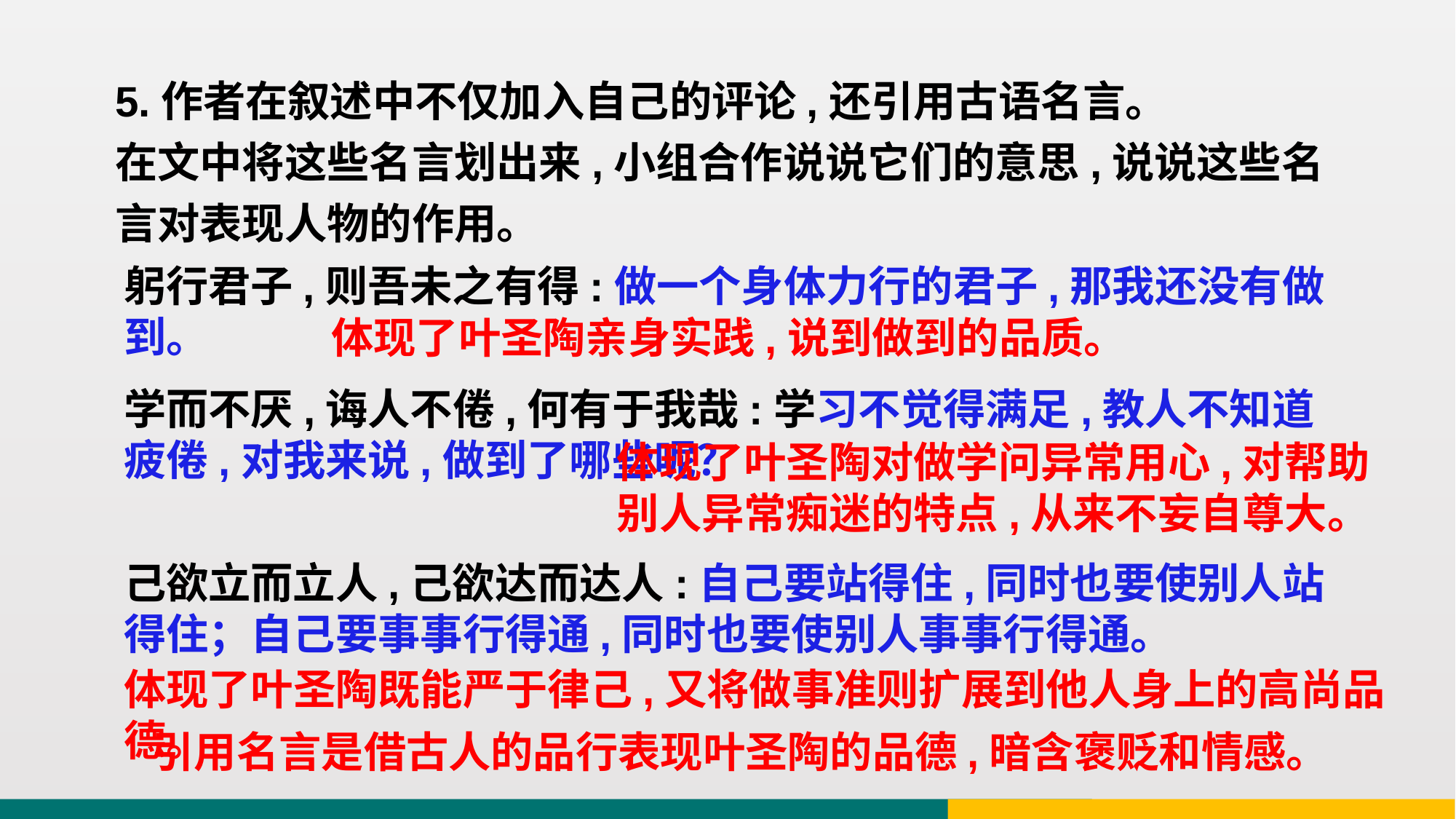

5.作者在叙述中不仅加入自己的评论,还引用古语名言。
在文中将这些名言划出来,小组合作说说它们的意思,说说这些名言对表现人物的作用。
躬行君子,则吾未之有得:做一个身体力行的君子,那我还没有做到。
体现了叶圣陶亲身实践,说到做到的品质。
学而不厌,诲人不倦,何有于我哉:学习不觉得满足,教人不知道疲倦,对我来说,做到了哪些呢？
体现了叶圣陶对做学问异常用心,对帮助别人异常痴迷的特点,从来不妄自尊大。
己欲立而立人,己欲达而达人:自己要站得住,同时也要使别人站得住；自己要事事行得通,同时也要使别人事事行得通。
体现了叶圣陶既能严于律己,又将做事准则扩展到他人身上的高尚品德。
引用名言是借古人的品行表现叶圣陶的品德,暗含褒贬和情感。